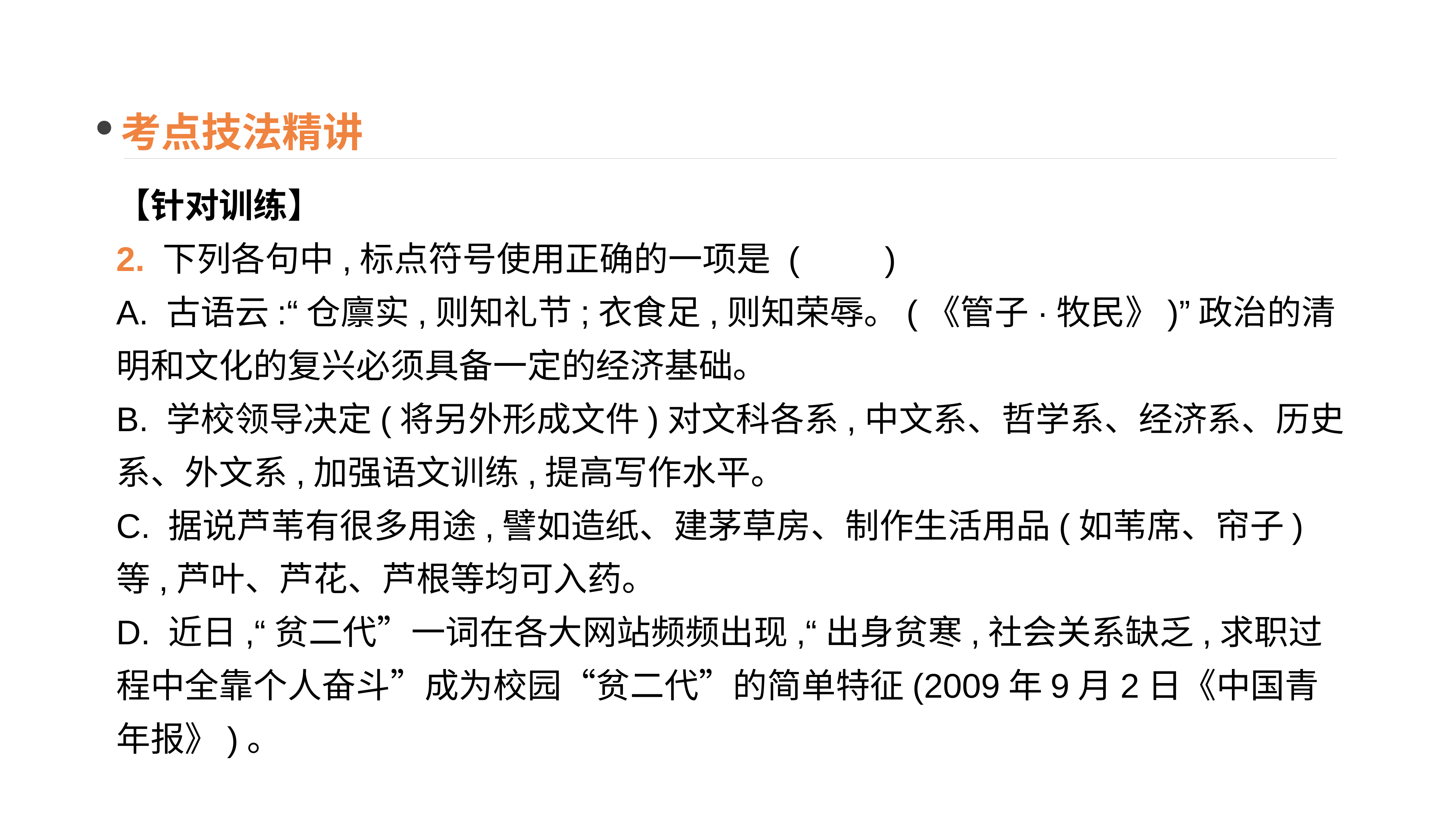

考点技法精讲

【针对训练】
2. 下列各句中,标点符号使用正确的一项是	(　　)
A. 古语云:“仓廪实,则知礼节;衣食足,则知荣辱。(《管子·牧民》)”政治的清明和文化的复兴必须具备一定的经济基础。
B. 学校领导决定(将另外形成文件)对文科各系,中文系、哲学系、经济系、历史系、外文系,加强语文训练,提高写作水平。
C. 据说芦苇有很多用途,譬如造纸、建茅草房、制作生活用品(如苇席、帘子)等,芦叶、芦花、芦根等均可入药。
D. 近日,“贫二代”一词在各大网站频频出现,“出身贫寒,社会关系缺乏,求职过程中全靠个人奋斗”成为校园“贫二代”的简单特征(2009年9月2日《中国青年报》)。